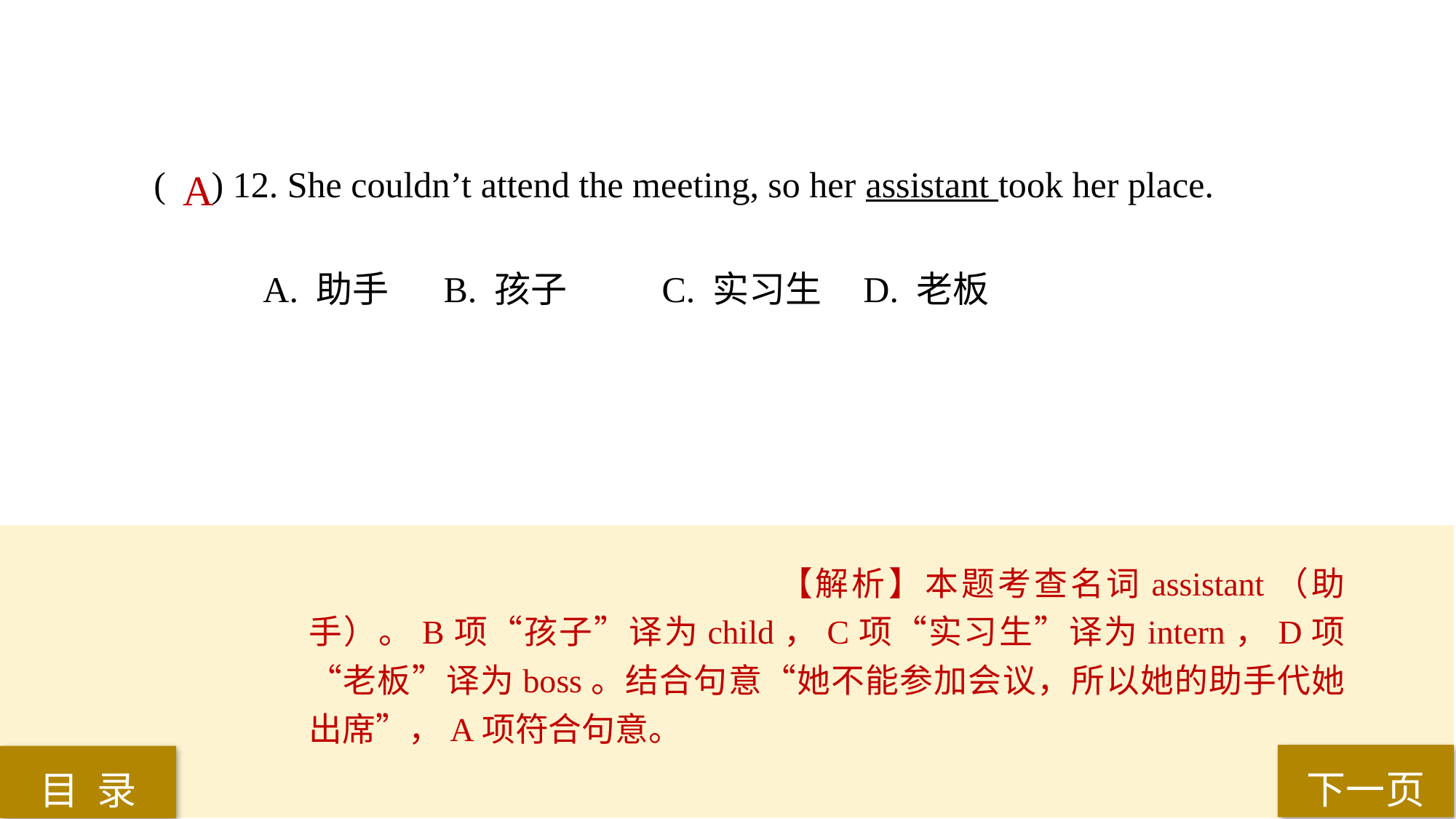

(     ) 12. She couldn’t attend the meeting, so her assistant took her place.

A. 助手	 B. 孩子	 C. 实习生 	D. 老板
A
【解析】本题考查名词assistant（助手）。B项“孩子”译为child，C项“实习生”译为intern，D项“老板”译为boss。结合句意“她不能参加会议，所以她的助手代她出席”，A项符合句意。